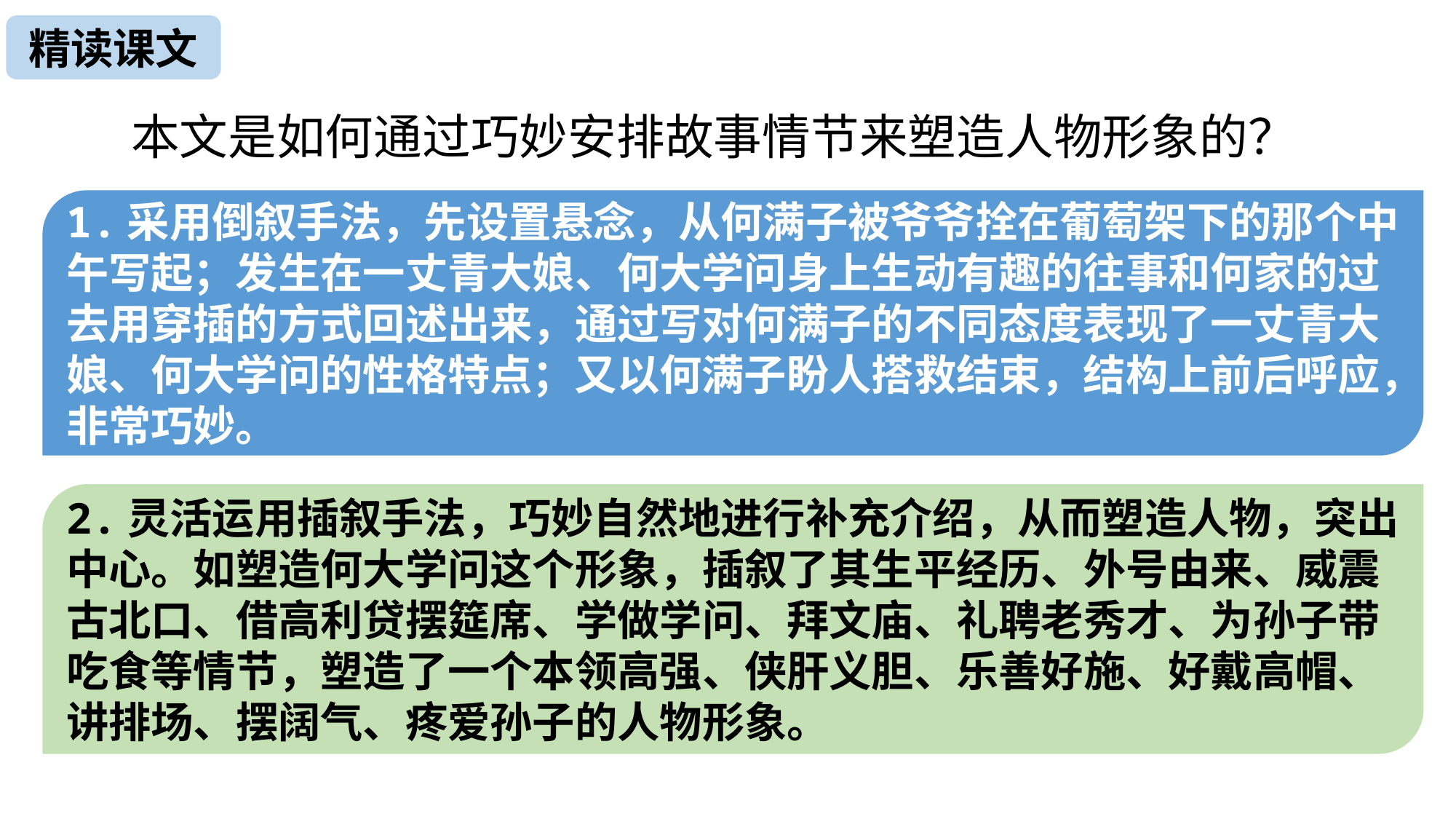

精读课文
本文是如何通过巧妙安排故事情节来塑造人物形象的？
1.采用倒叙手法，先设置悬念，从何满子被爷爷拴在葡萄架下的那个中午写起；发生在一丈青大娘、何大学问身上生动有趣的往事和何家的过去用穿插的方式回述出来，通过写对何满子的不同态度表现了一丈青大娘、何大学问的性格特点；又以何满子盼人搭救结束，结构上前后呼应，非常巧妙。
2.灵活运用插叙手法，巧妙自然地进行补充介绍，从而塑造人物，突出中心。如塑造何大学问这个形象，插叙了其生平经历、外号由来、威震古北口、借高利贷摆筵席、学做学问、拜文庙、礼聘老秀才、为孙子带吃食等情节，塑造了一个本领高强、侠肝义胆、乐善好施、好戴高帽、讲排场、摆阔气、疼爱孙子的人物形象。